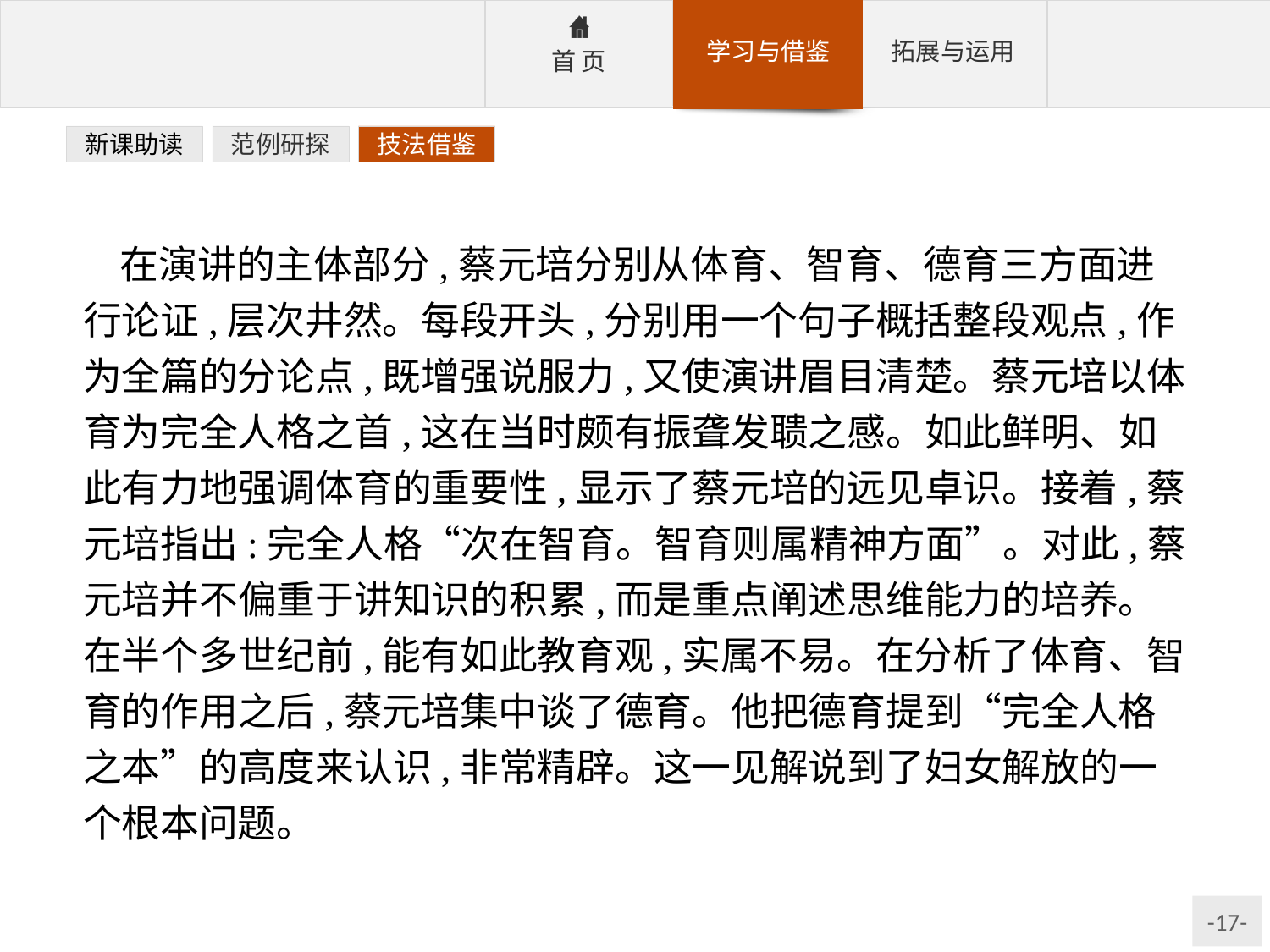

新课助读
范例研探
技法借鉴
在演讲的主体部分,蔡元培分别从体育、智育、德育三方面进行论证,层次井然。每段开头,分别用一个句子概括整段观点,作为全篇的分论点,既增强说服力,又使演讲眉目清楚。蔡元培以体育为完全人格之首,这在当时颇有振聋发聩之感。如此鲜明、如此有力地强调体育的重要性,显示了蔡元培的远见卓识。接着,蔡元培指出:完全人格“次在智育。智育则属精神方面”。对此,蔡元培并不偏重于讲知识的积累,而是重点阐述思维能力的培养。在半个多世纪前,能有如此教育观,实属不易。在分析了体育、智育的作用之后,蔡元培集中谈了德育。他把德育提到“完全人格之本”的高度来认识,非常精辟。这一见解说到了妇女解放的一个根本问题。